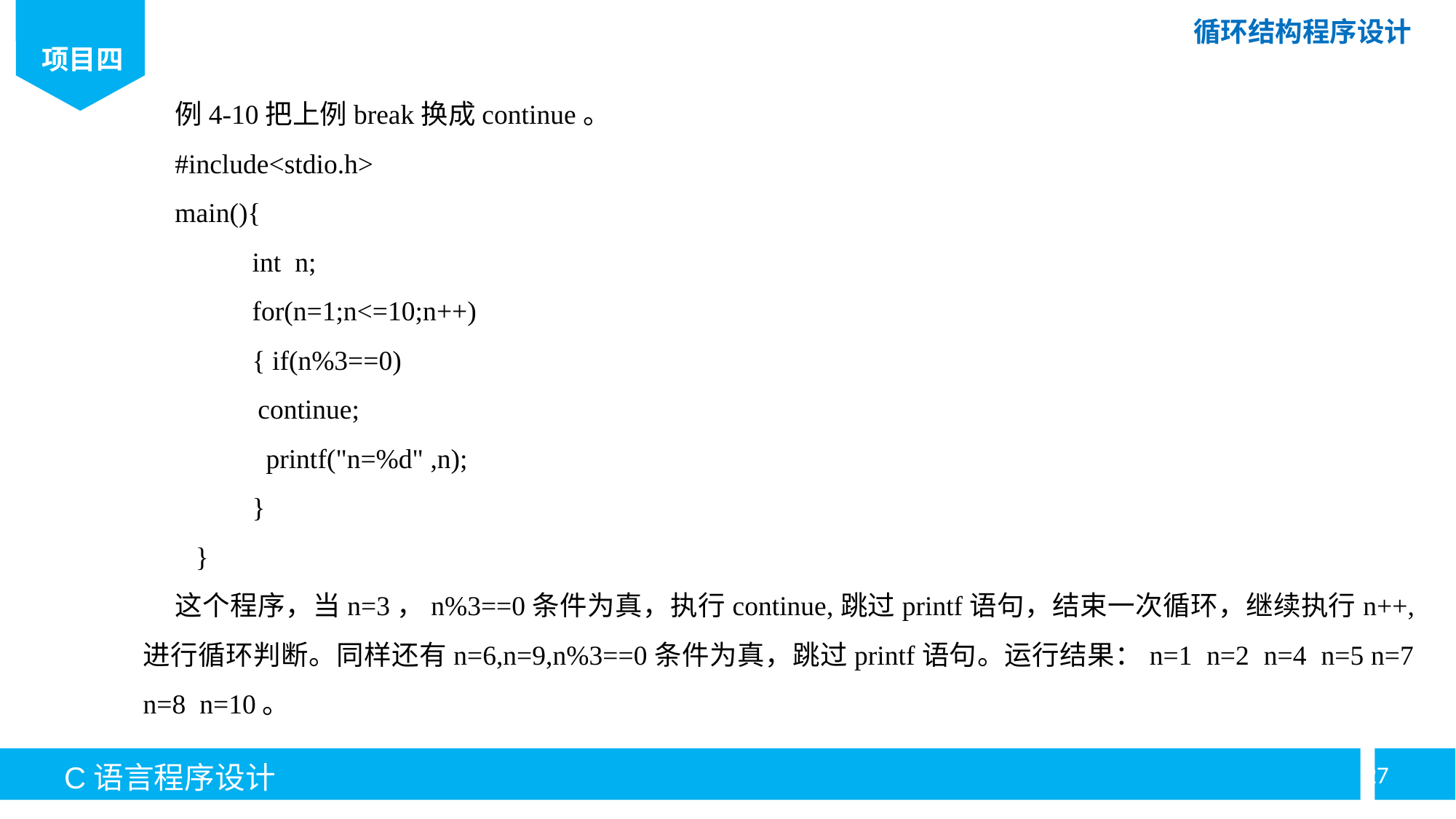

例4-10把上例break换成continue。
#include<stdio.h>
main(){
	int  n;
	for(n=1;n<=10;n++)
	{ if(n%3==0)
            continue;
	  printf("n=%d" ,n);
	}
   }
这个程序，当n=3，n%3==0条件为真，执行continue,跳过printf语句，结束一次循环，继续执行n++,进行循环判断。同样还有n=6,n=9,n%3==0条件为真，跳过printf语句。运行结果：n=1  n=2  n=4  n=5 n=7  n=8  n=10。